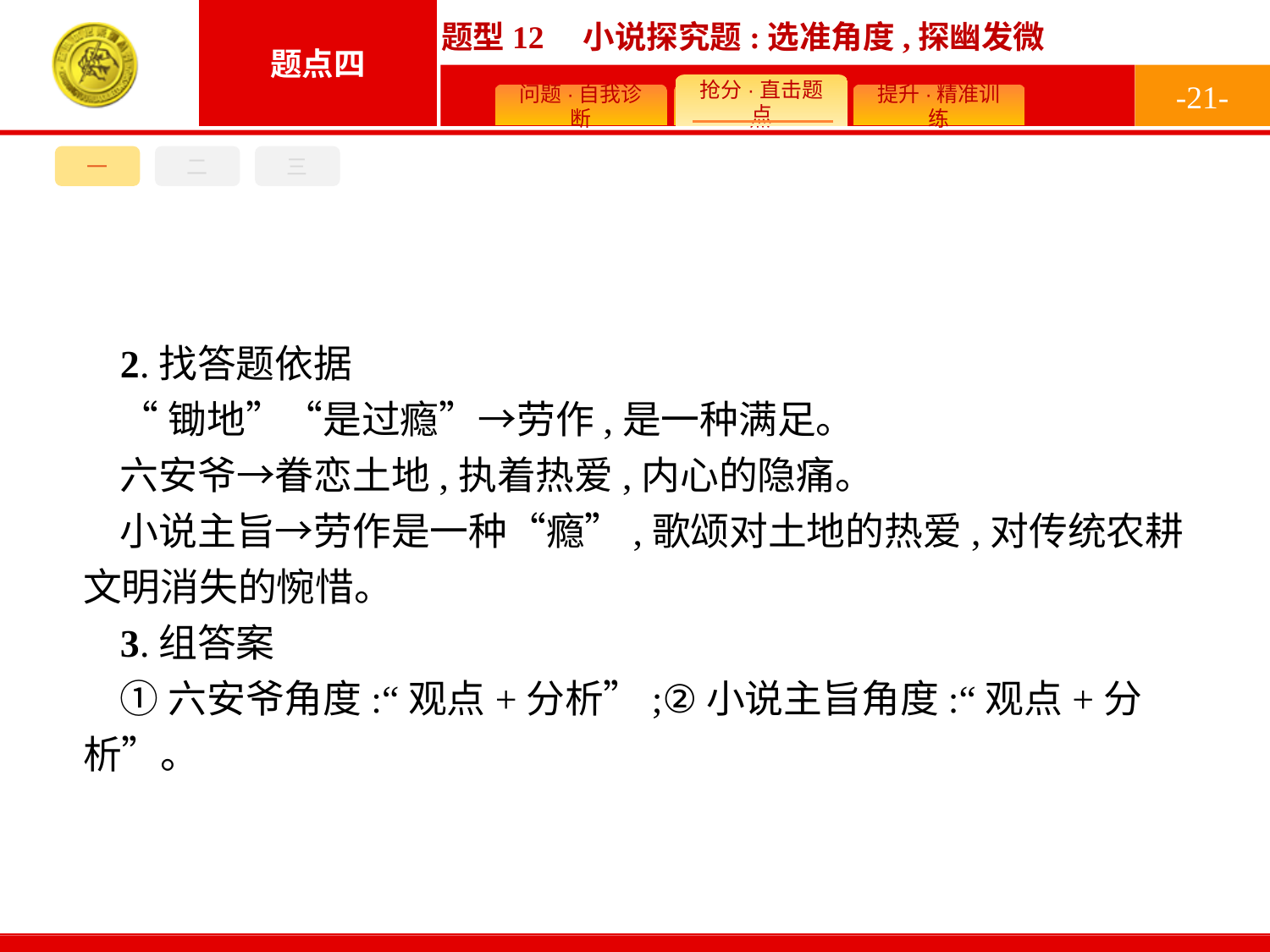

-21-
三
一
二
2.找答题依据
“锄地”“是过瘾”→劳作,是一种满足。
六安爷→眷恋土地,执着热爱,内心的隐痛。
小说主旨→劳作是一种“瘾”,歌颂对土地的热爱,对传统农耕文明消失的惋惜。
3.组答案
①六安爷角度:“观点+分析”;②小说主旨角度:“观点+分析”。